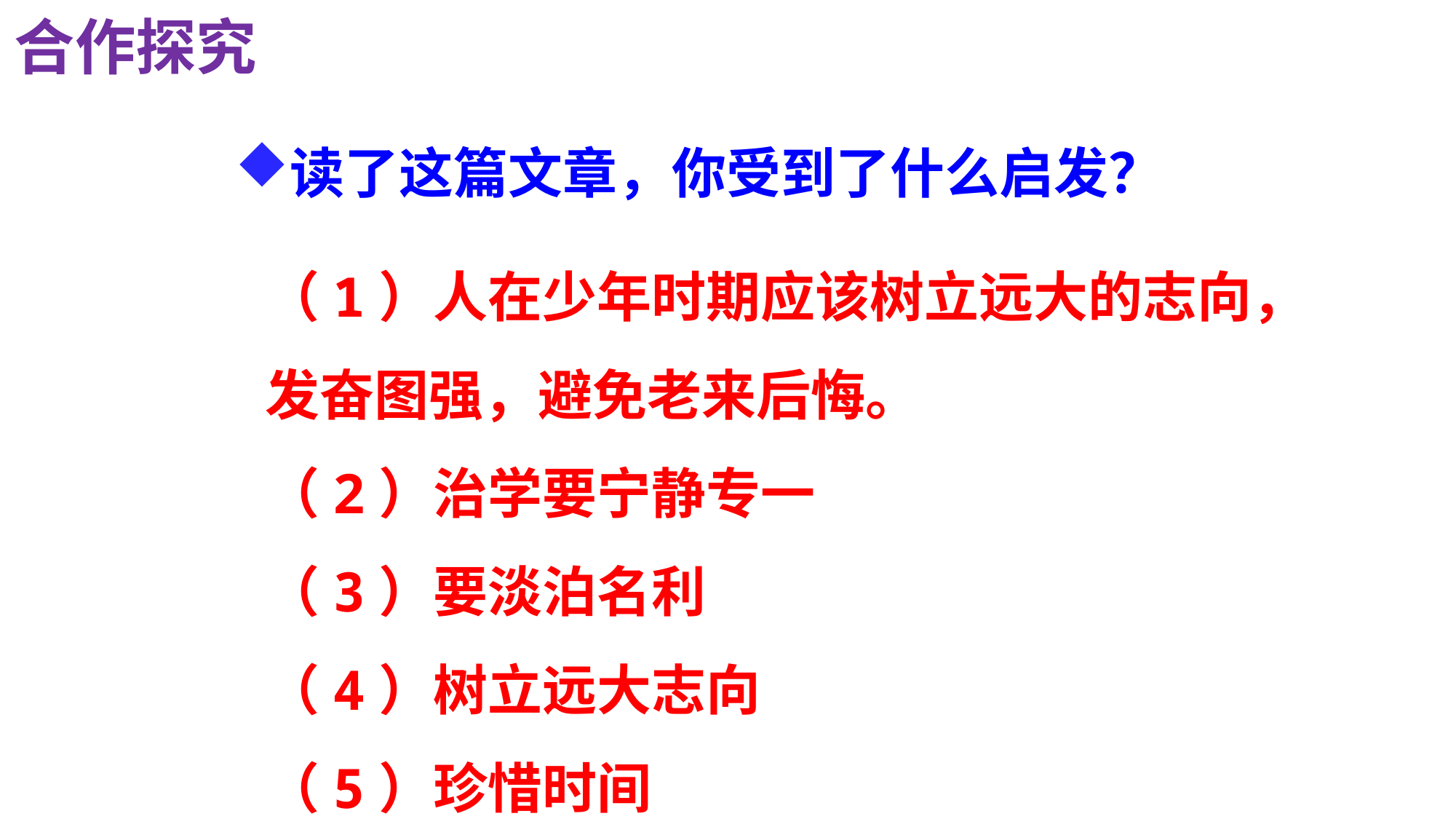

合作探究
读了这篇文章，你受到了什么启发？
（1）人在少年时期应该树立远大的志向，发奋图强，避免老来后悔。
（2）治学要宁静专一
（3）要淡泊名利
（4）树立远大志向
（5）珍惜时间